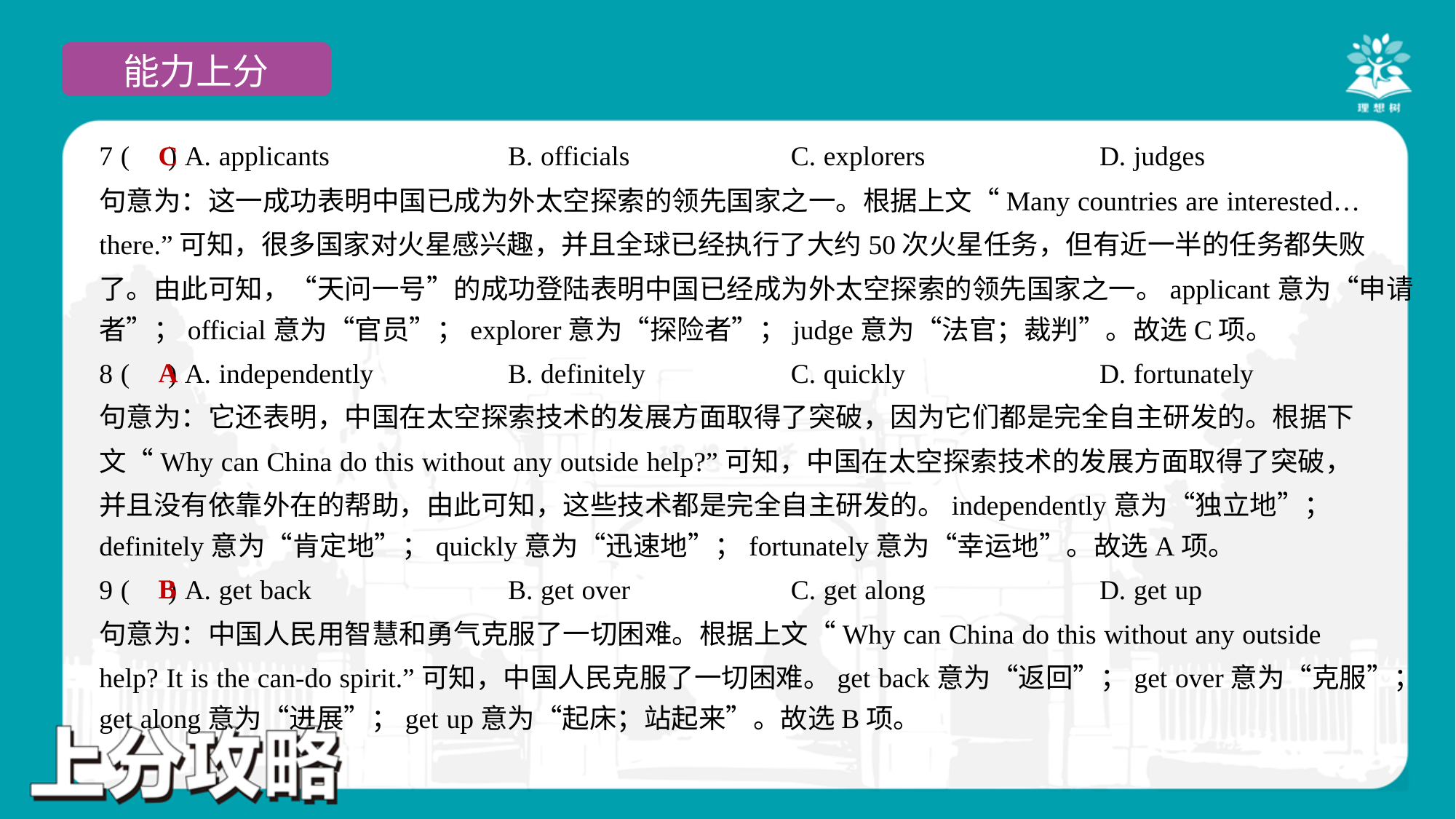

C
7 (     ) A. applicants	B. officials	C. explorers	D. judges
句意为：这一成功表明中国已成为外太空探索的领先国家之一。根据上文“Many countries are interested…
there.”可知，很多国家对火星感兴趣，并且全球已经执行了大约50次火星任务，但有近一半的任务都失败
了。由此可知，“天问一号”的成功登陆表明中国已经成为外太空探索的领先国家之一。applicant意为“申请
者”；official意为“官员”；explorer意为“探险者”；judge意为“法官；裁判”。故选C项。
A
8 (     ) A. independently	B. definitely	C. quickly	D. fortunately
句意为：它还表明，中国在太空探索技术的发展方面取得了突破，因为它们都是完全自主研发的。根据下
文“Why can China do this without any outside help?”可知，中国在太空探索技术的发展方面取得了突破，
并且没有依靠外在的帮助，由此可知，这些技术都是完全自主研发的。independently意为“独立地”；
definitely意为“肯定地”；quickly意为“迅速地”；fortunately意为“幸运地”。故选A项。
B
9 (     ) A. get back	B. get over	C. get along	D. get up
句意为：中国人民用智慧和勇气克服了一切困难。根据上文“Why can China do this without any outside
help? It is the can-do spirit.”可知，中国人民克服了一切困难。get back意为“返回”；get over意为“克服”；
get along意为“进展”；get up意为“起床；站起来”。故选B项。